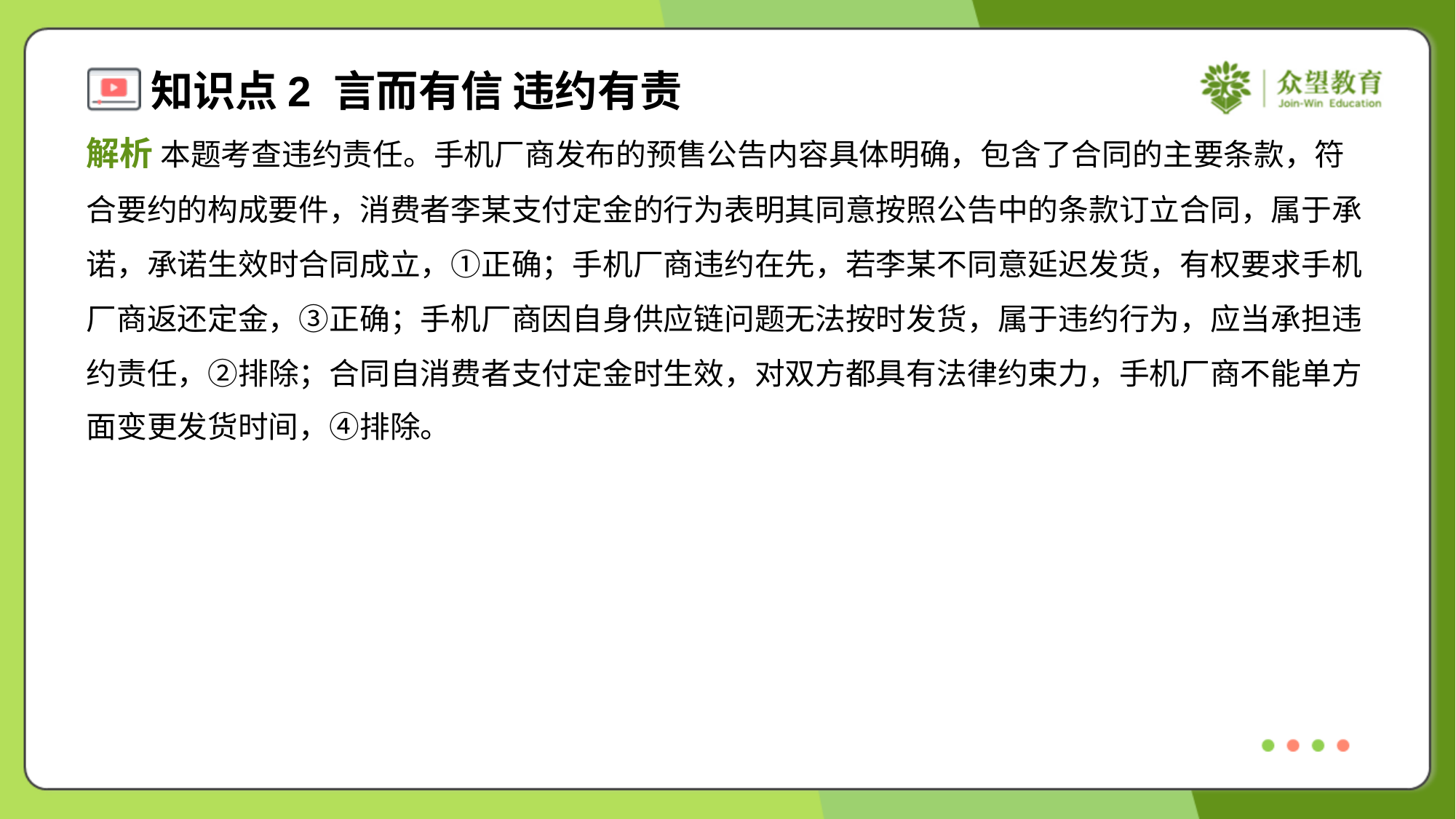

解析 本题考查违约责任。手机厂商发布的预售公告内容具体明确，包含了合同的主要条款，符
合要约的构成要件，消费者李某支付定金的行为表明其同意按照公告中的条款订立合同，属于承
诺，承诺生效时合同成立，①正确；手机厂商违约在先，若李某不同意延迟发货，有权要求手机
厂商返还定金，③正确；手机厂商因自身供应链问题无法按时发货，属于违约行为，应当承担违
约责任，②排除；合同自消费者支付定金时生效，对双方都具有法律约束力，手机厂商不能单方
面变更发货时间，④排除。